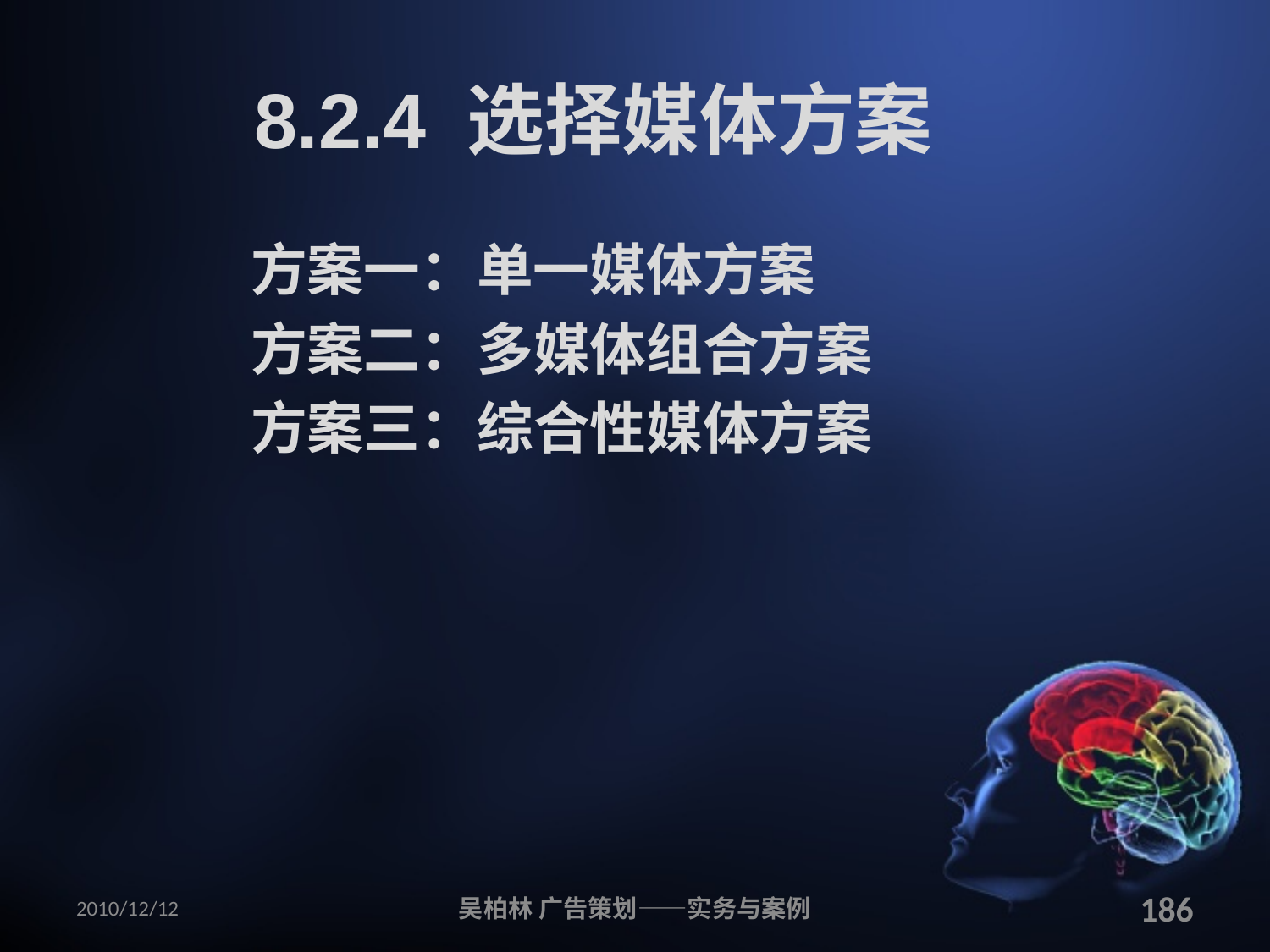

# 8.2.4 选择媒体方案
方案一：单一媒体方案
方案二：多媒体组合方案
方案三：综合性媒体方案
2010/12/12
吴柏林 广告策划——实务与案例
186